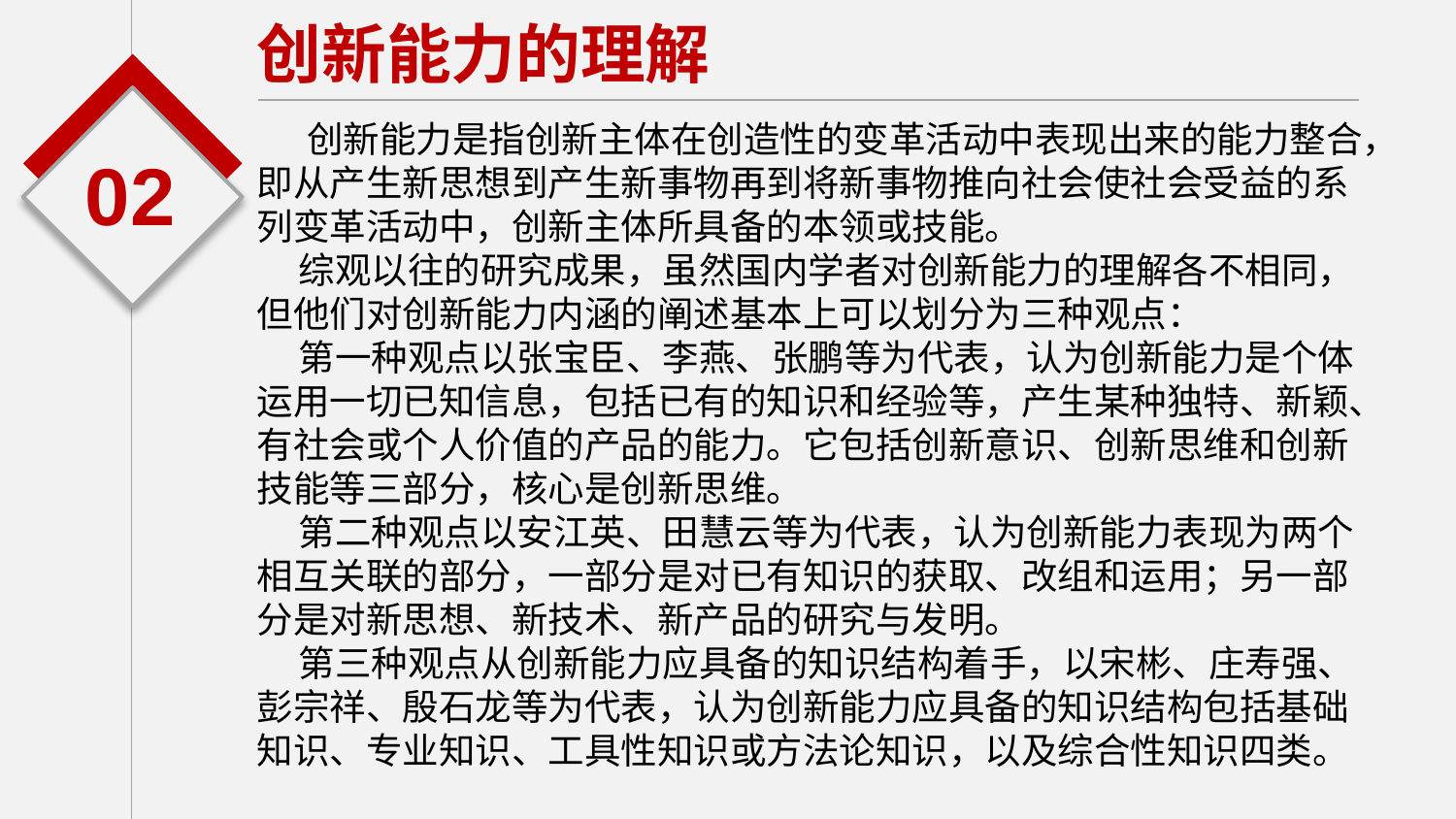

创新能力的理解

     创新能力是指创新主体在创造性的变革活动中表现出来的能力整合，即从产生新思想到产生新事物再到将新事物推向社会使社会受益的系列变革活动中，创新主体所具备的本领或技能。
    综观以往的研究成果，虽然国内学者对创新能力的理解各不相同，但他们对创新能力内涵的阐述基本上可以划分为三种观点：
    第一种观点以张宝臣、李燕、张鹏等为代表，认为创新能力是个体运用一切已知信息，包括已有的知识和经验等，产生某种独特、新颖、有社会或个人价值的产品的能力。它包括创新意识、创新思维和创新技能等三部分，核心是创新思维。
    第二种观点以安江英、田慧云等为代表，认为创新能力表现为两个相互关联的部分，一部分是对已有知识的获取、改组和运用；另一部分是对新思想、新技术、新产品的研究与发明。
    第三种观点从创新能力应具备的知识结构着手，以宋彬、庄寿强、彭宗祥、殷石龙等为代表，认为创新能力应具备的知识结构包括基础知识、专业知识、工具性知识或方法论知识，以及综合性知识四类。
02